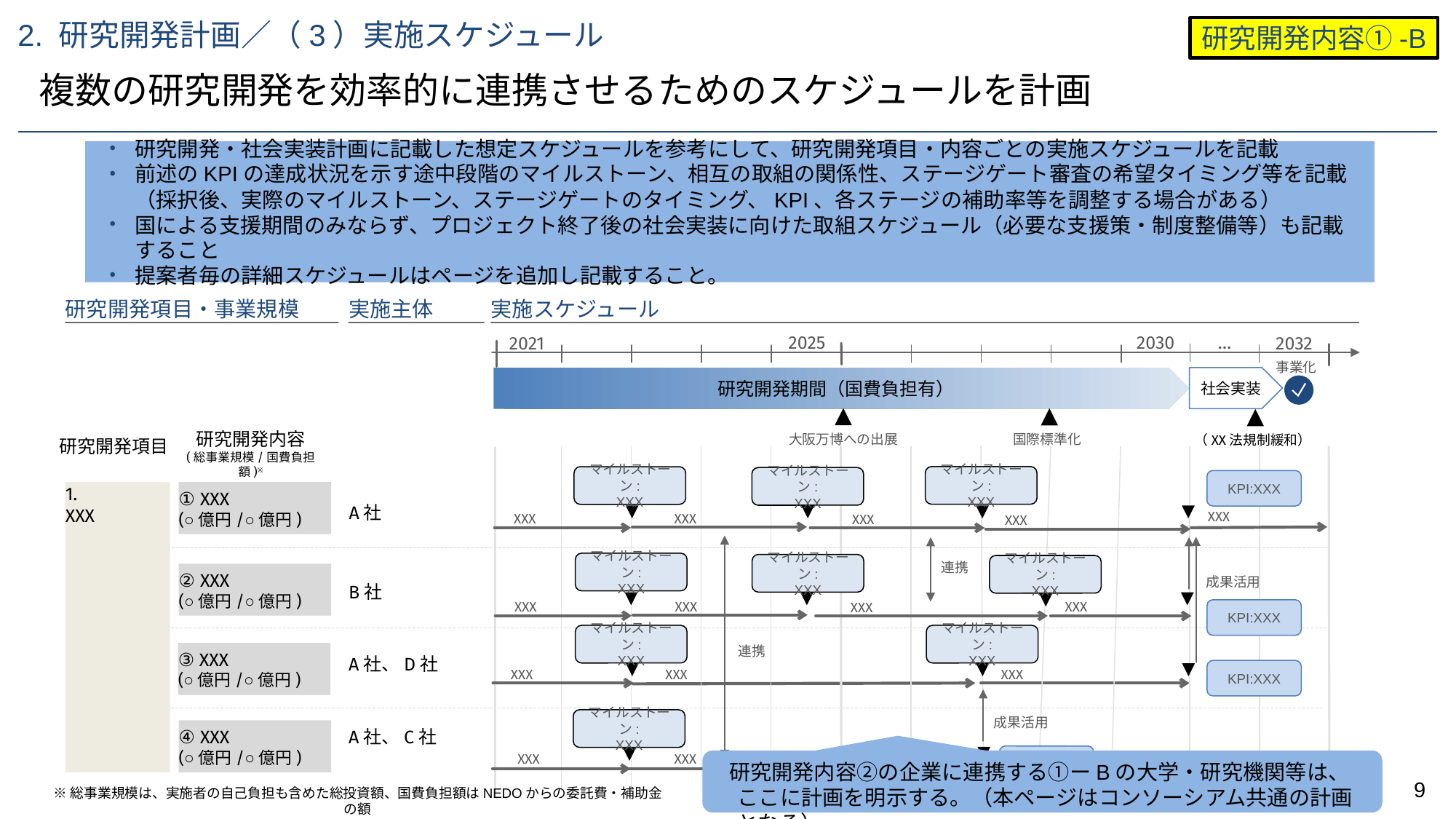

研究開発内容①-B
2. 研究開発計画／（3）実施スケジュール
複数の研究開発を効率的に連携させるためのスケジュールを計画
研究開発・社会実装計画に記載した想定スケジュールを参考にして、研究開発項目・内容ごとの実施スケジュールを記載
前述のKPIの達成状況を示す途中段階のマイルストーン、相互の取組の関係性、ステージゲート審査の希望タイミング等を記載（採択後、実際のマイルストーン、ステージゲートのタイミング、KPI、各ステージの補助率等を調整する場合がある）
国による支援期間のみならず、プロジェクト終了後の社会実装に向けた取組スケジュール（必要な支援策・制度整備等）も記載すること
提案者毎の詳細スケジュールはページを追加し記載すること。
研究開発項目・事業規模
実施主体
実施スケジュール
2030
…
2025
2021
2032
事業化
社会実装
研究開発期間（国費負担有）

大阪万博への出展
国際標準化
（XX法規制緩和）
研究開発内容
(総事業規模/国費負担額)※
研究開発項目
マイルストーン:
XXX
マイルストーン:
XXX
マイルストーン:
XXX
KPI:XXX
1.
XXX
① XXX
(○億円/○億円)
A社
A社
XXX

XXX
XXX
XXX
XXX
連携
マイルストーン:
XXX
マイルストーン:
XXX
マイルストーン:
XXX
② XXX
(○億円/○億円)
成果活用
B社

XXX
XXX
XXX
XXX
KPI:XXX
マイルストーン:
XXX
マイルストーン:
XXX
連携
③ XXX
(○億円/○億円)
A社、D社
KPI:XXX
XXX
XXX
XXX

成果活用
マイルストーン:
XXX
④ XXX
(○億円/○億円)
A社、C社
KPI:XXX

XXX
XXX

研究開発内容②の企業に連携する①ーBの大学・研究機関等は、ここに計画を明示する。（本ページはコンソーシアム共通の計画となる）
※総事業規模は、実施者の自己負担も含めた総投資額、国費負担額はNEDOからの委託費・補助金の額